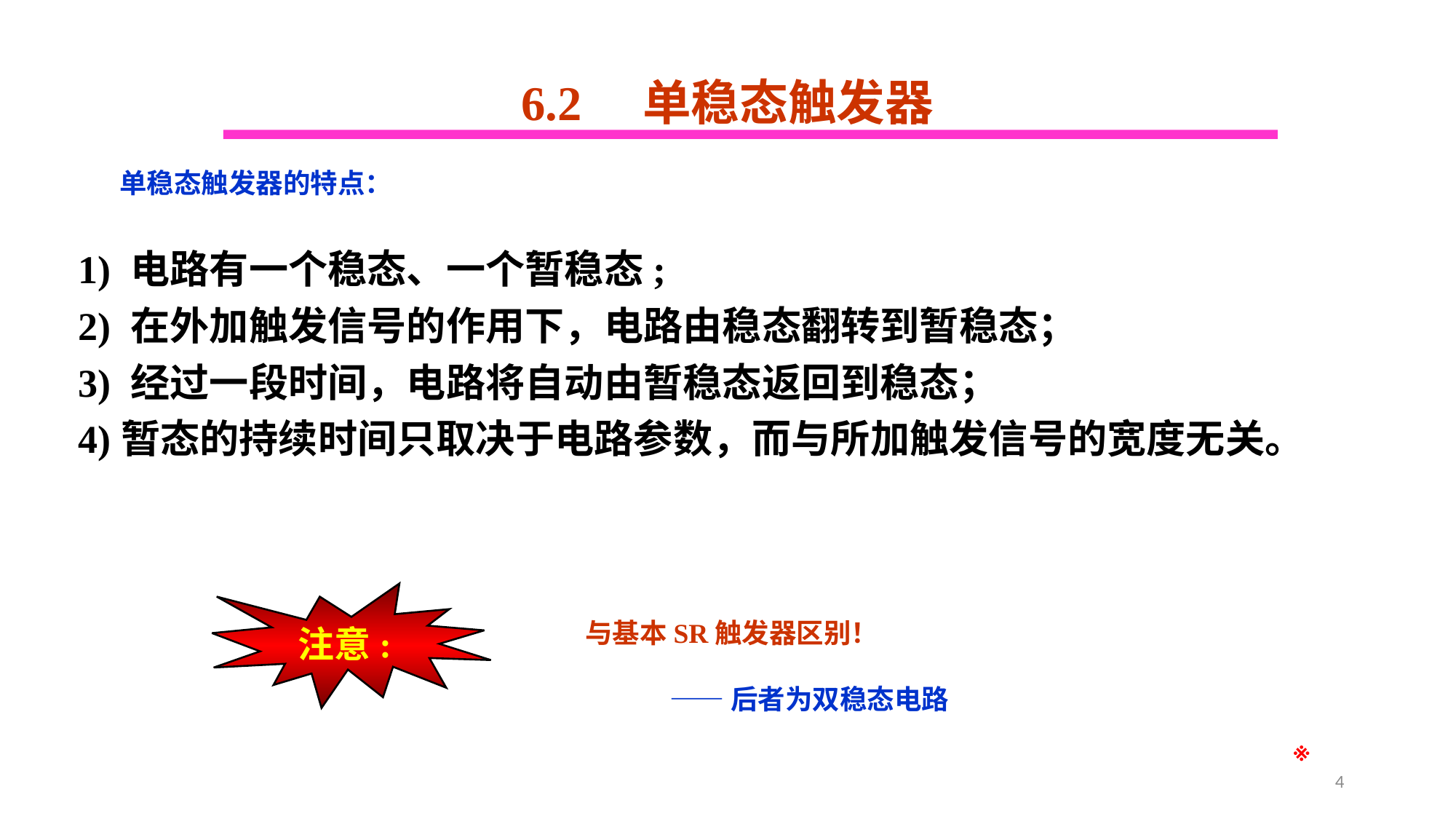

# 6.2    单稳态触发器

单稳态触发器的特点：
    1) 电路有一个稳态、一个暂稳态;
    2) 在外加触发信号的作用下，电路由稳态翻转到暂稳态；
    3) 经过一段时间，电路将自动由暂稳态返回到稳态；
    4)暂态的持续时间只取决于电路参数，而与所加触发信号的宽度无关。

注意:
与基本SR触发器区别！
——后者为双稳态电路
※
4